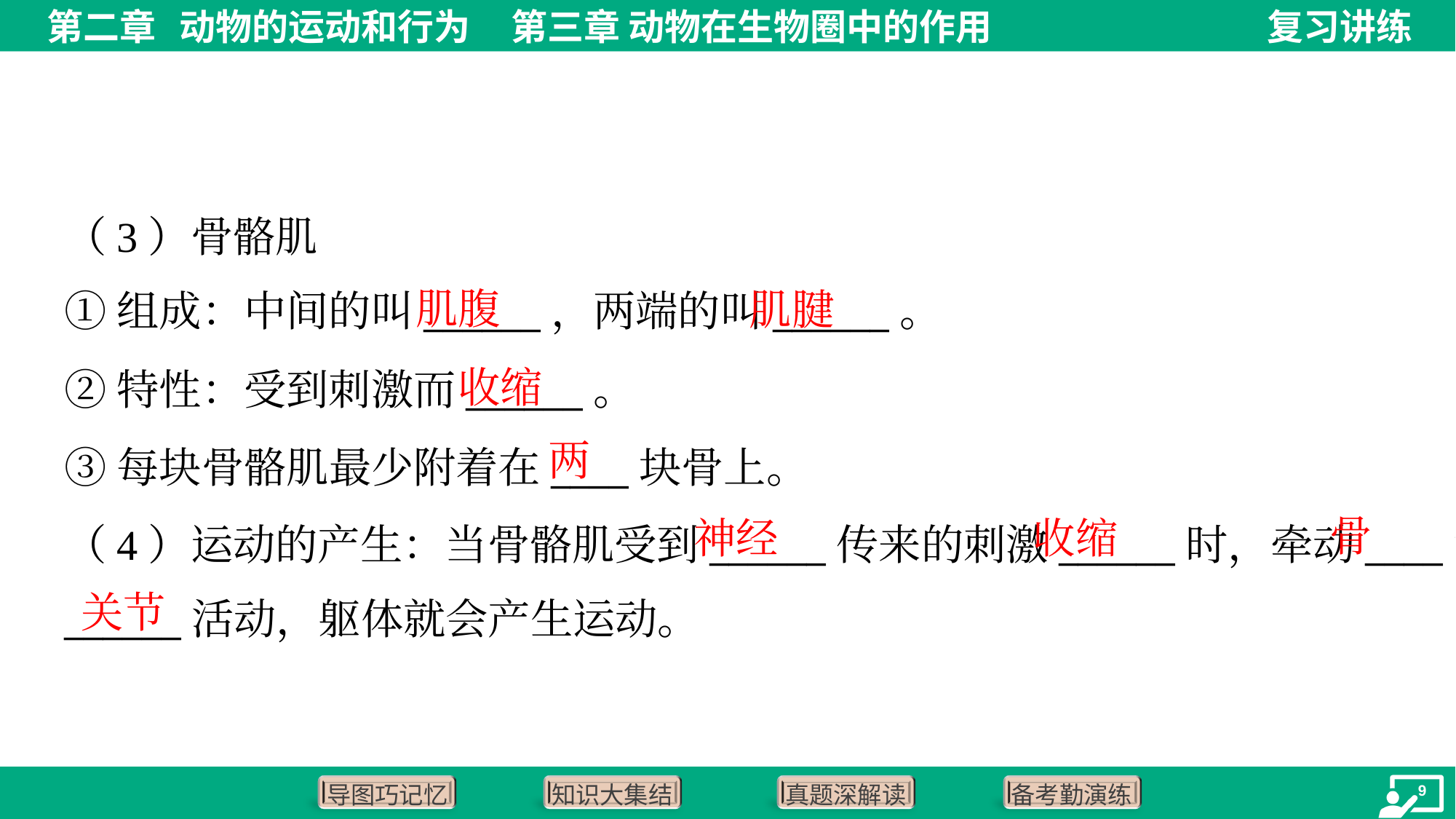

（3）骨骼肌
①组成：中间的叫______，两端的叫______。
肌腹
肌腱
②特性：受到刺激而______。
③每块骨骼肌最少附着在____块骨上。
（4）运动的产生：当骨骼肌受到______传来的刺激______时，牵动____绕
______活动，躯体就会产生运动。
收缩
两
骨
神经
收缩
关节